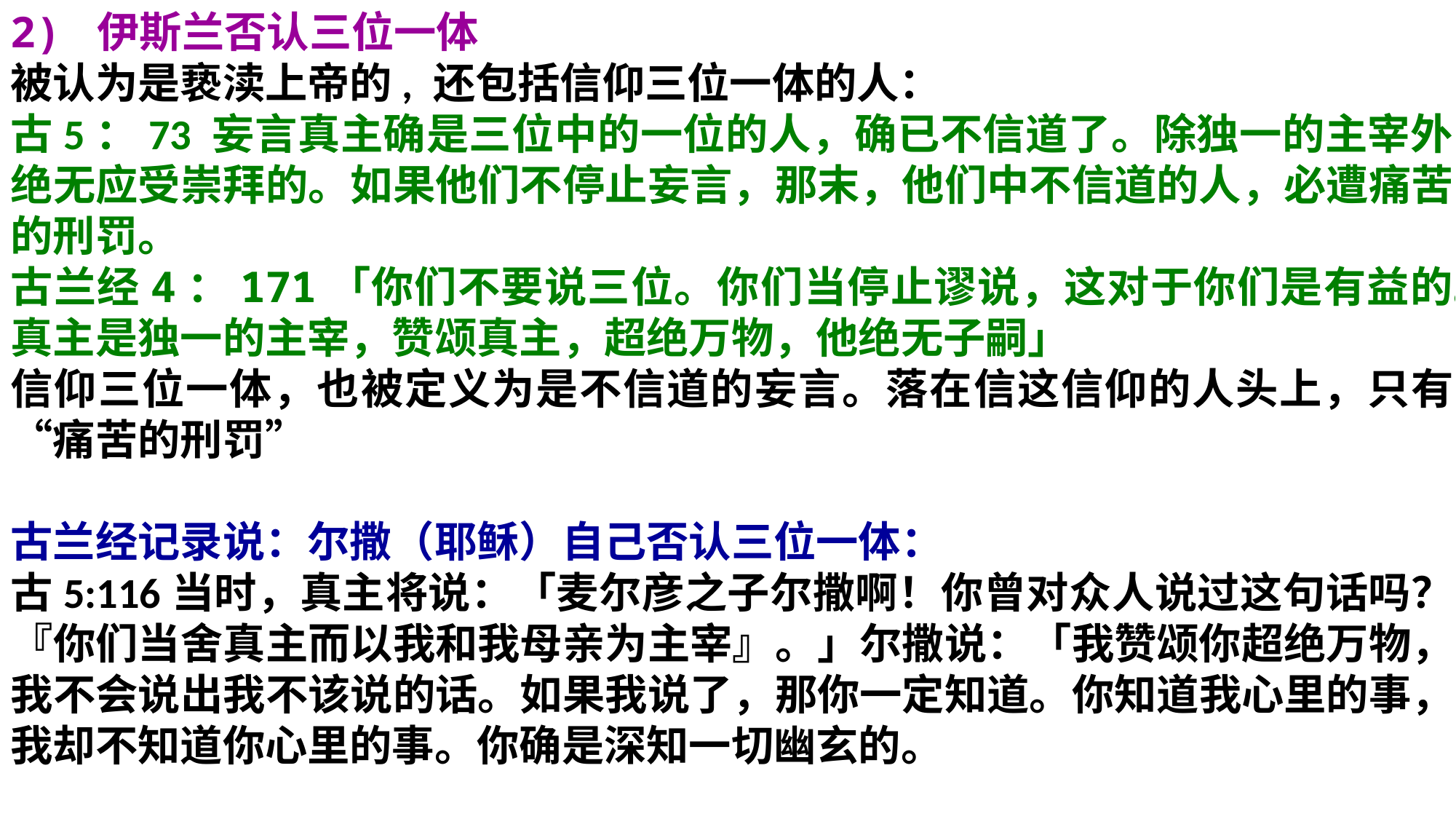

2) 伊斯兰否认三位一体
被认为是亵渎上帝的, 还包括信仰三位一体的人：
古5：73 妄言真主确是三位中的一位的人，确已不信道了。除独一的主宰外，绝无应受崇拜的。如果他们不停止妄言，那末，他们中不信道的人，必遭痛苦的刑罚。
古兰经4：171「你们不要说三位。你们当停止谬说，这对于你们是有益的。真主是独一的主宰，赞颂真主，超绝万物，他绝无子嗣」
信仰三位一体，也被定义为是不信道的妄言。落在信这信仰的人头上，只有“痛苦的刑罚”

古兰经记录说：尔撒（耶稣）自己否认三位一体：
古5:116当时，真主将说：「麦尔彦之子尔撒啊！你曾对众人说过这句话吗？『你们当舍真主而以我和我母亲为主宰』。」尔撒说：「我赞颂你超绝万物，我不会说出我不该说的话。如果我说了，那你一定知道。你知道我心里的事，我却不知道你心里的事。你确是深知一切幽玄的。